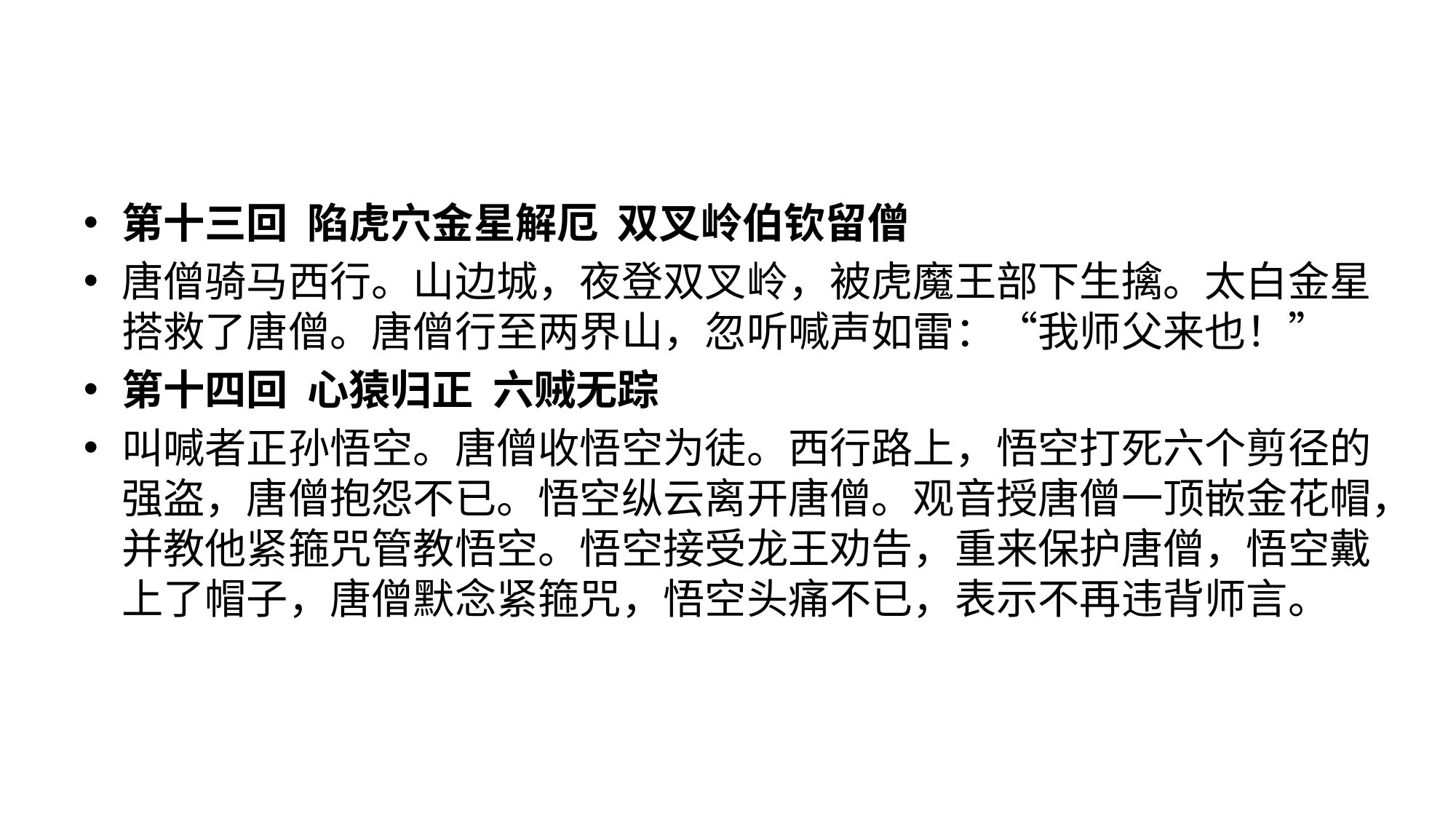

#
第十三回  陷虎穴金星解厄  双叉岭伯钦留僧
唐僧骑马西行。山边城，夜登双叉岭，被虎魔王部下生擒。太白金星搭救了唐僧。唐僧行至两界山，忽听喊声如雷：“我师父来也！”
第十四回  心猿归正  六贼无踪
叫喊者正孙悟空。唐僧收悟空为徒。西行路上，悟空打死六个剪径的强盗，唐僧抱怨不已。悟空纵云离开唐僧。观音授唐僧一顶嵌金花帽，并教他紧箍咒管教悟空。悟空接受龙王劝告，重来保护唐僧，悟空戴上了帽子，唐僧默念紧箍咒，悟空头痛不已，表示不再违背师言。